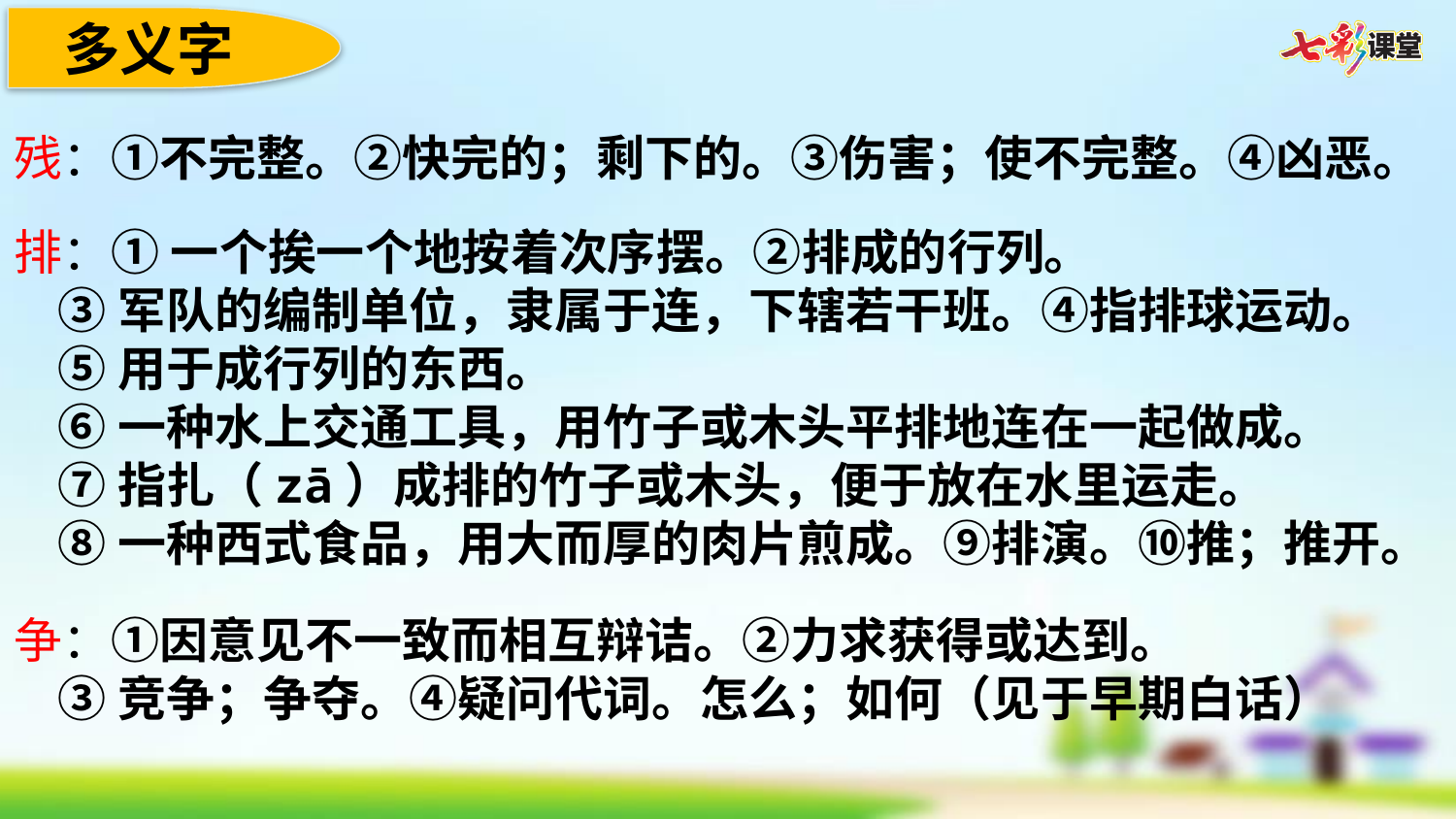

多义字
残：①不完整。②快完的；剩下的。③伤害；使不完整。④凶恶。
排：① 一个挨一个地按着次序摆。②排成的行列。
    ③军队的编制单位，隶属于连，下辖若干班。④指排球运动。
    ⑤用于成行列的东西。
    ⑥一种水上交通工具，用竹子或木头平排地连在一起做成。
    ⑦指扎（zā）成排的竹子或木头，便于放在水里运走。
    ⑧一种西式食品，用大而厚的肉片煎成。⑨排演。⑩推；推开。
争：①因意见不一致而相互辩诘。②力求获得或达到。
    ③竞争；争夺。④疑问代词。怎么；如何（见于早期白话）